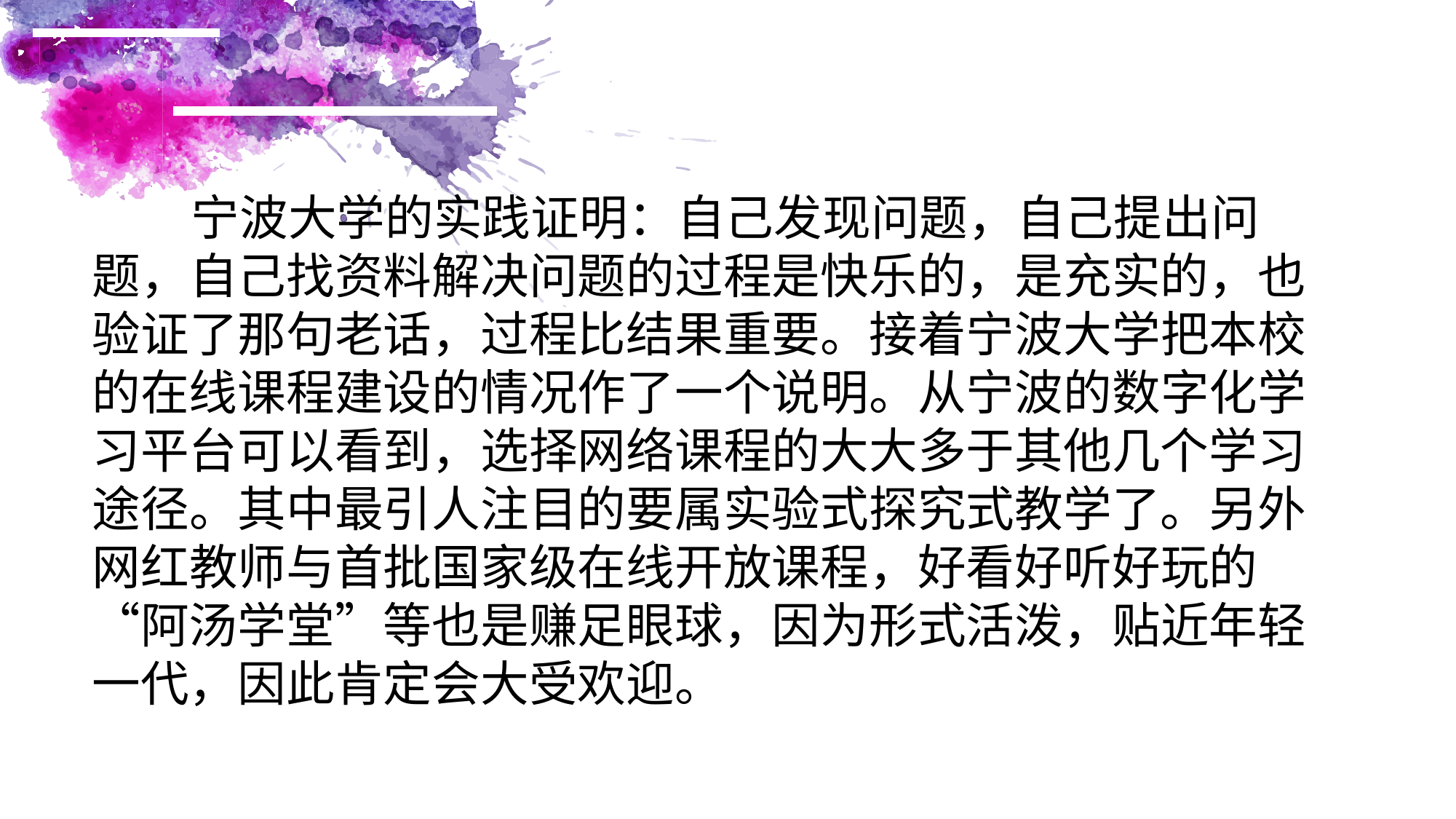

宁波大学的实践证明：自己发现问题，自己提出问题，自己找资料解决问题的过程是快乐的，是充实的，也验证了那句老话，过程比结果重要。接着宁波大学把本校的在线课程建设的情况作了一个说明。从宁波的数字化学习平台可以看到，选择网络课程的大大多于其他几个学习途径。其中最引人注目的要属实验式探究式教学了。另外网红教师与首批国家级在线开放课程，好看好听好玩的“阿汤学堂”等也是赚足眼球，因为形式活泼，贴近年轻一代，因此肯定会大受欢迎。